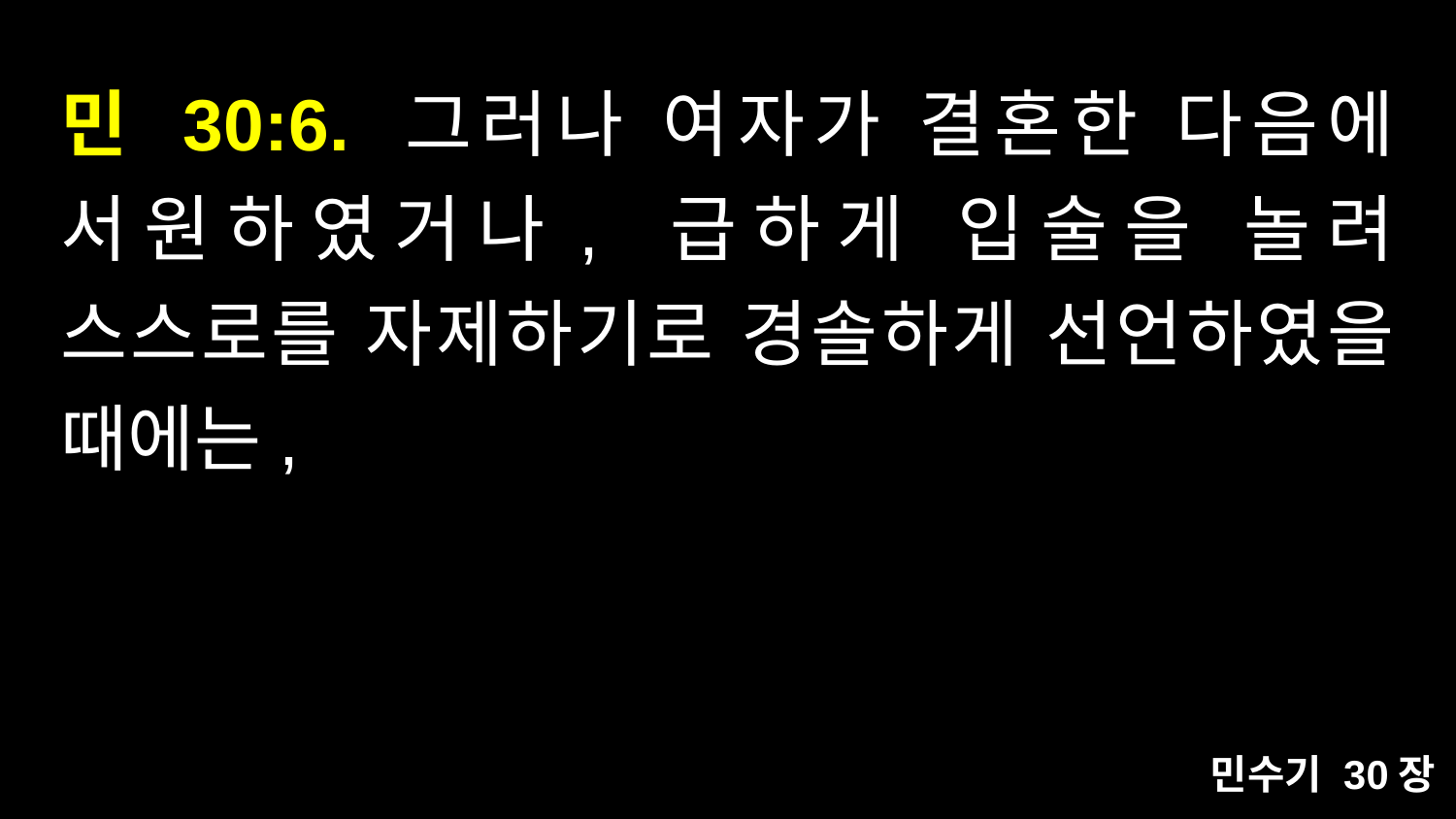

# 민 30:6. 그러나 여자가 결혼한 다음에 서원하였거나, 급하게 입술을 놀려 스스로를 자제하기로 경솔하게 선언하였을 때에는,
민수기 30장